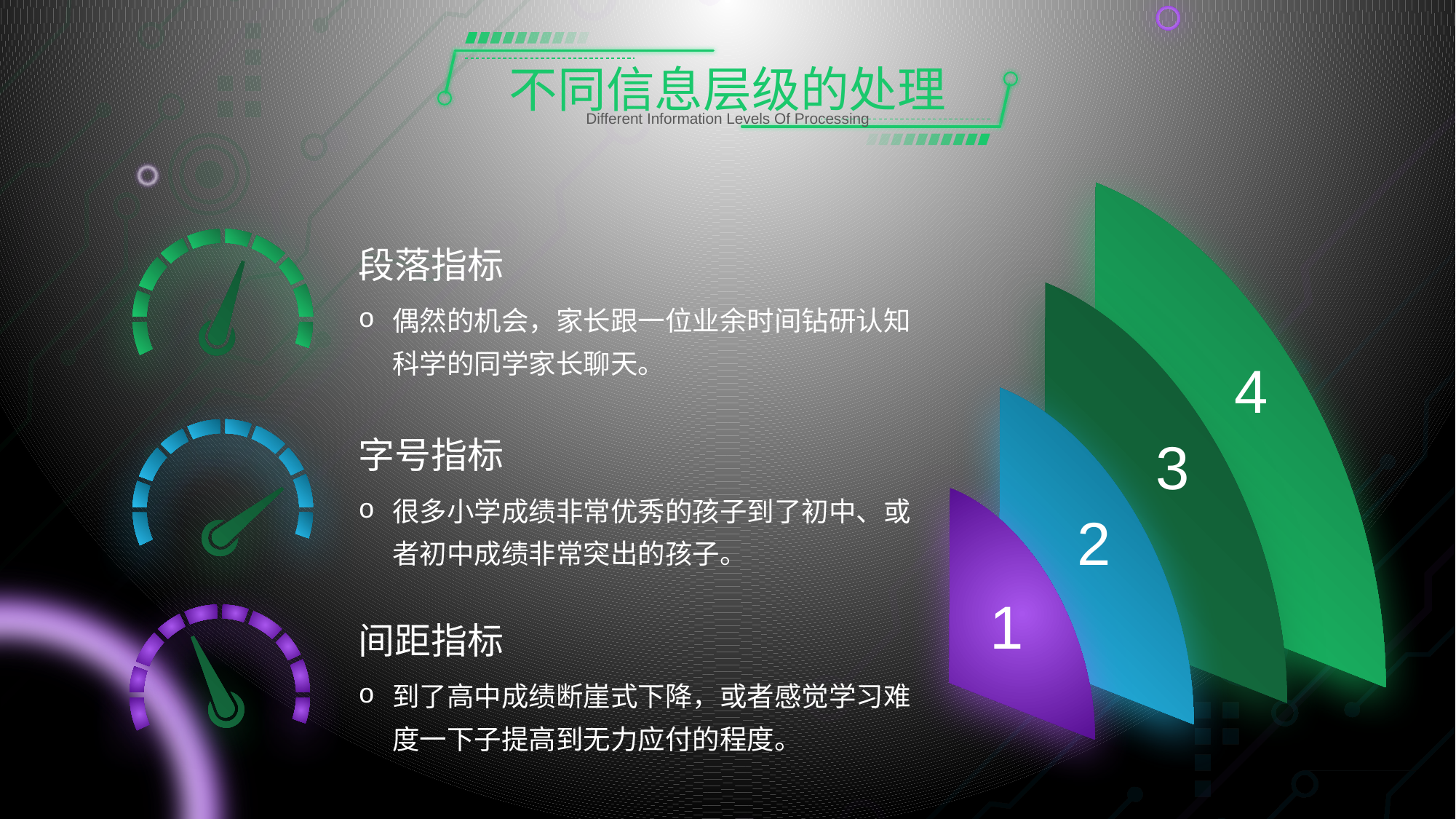

# 不同信息层级的处理
Different Information Levels Of Processing

段落指标

偶然的机会，家长跟一位业余时间钻研认知科学的同学家长聊天。

4

字号指标

3

很多小学成绩非常优秀的孩子到了初中、或者初中成绩非常突出的孩子。

2

1

间距指标

到了高中成绩断崖式下降，或者感觉学习难度一下子提高到无力应付的程度。